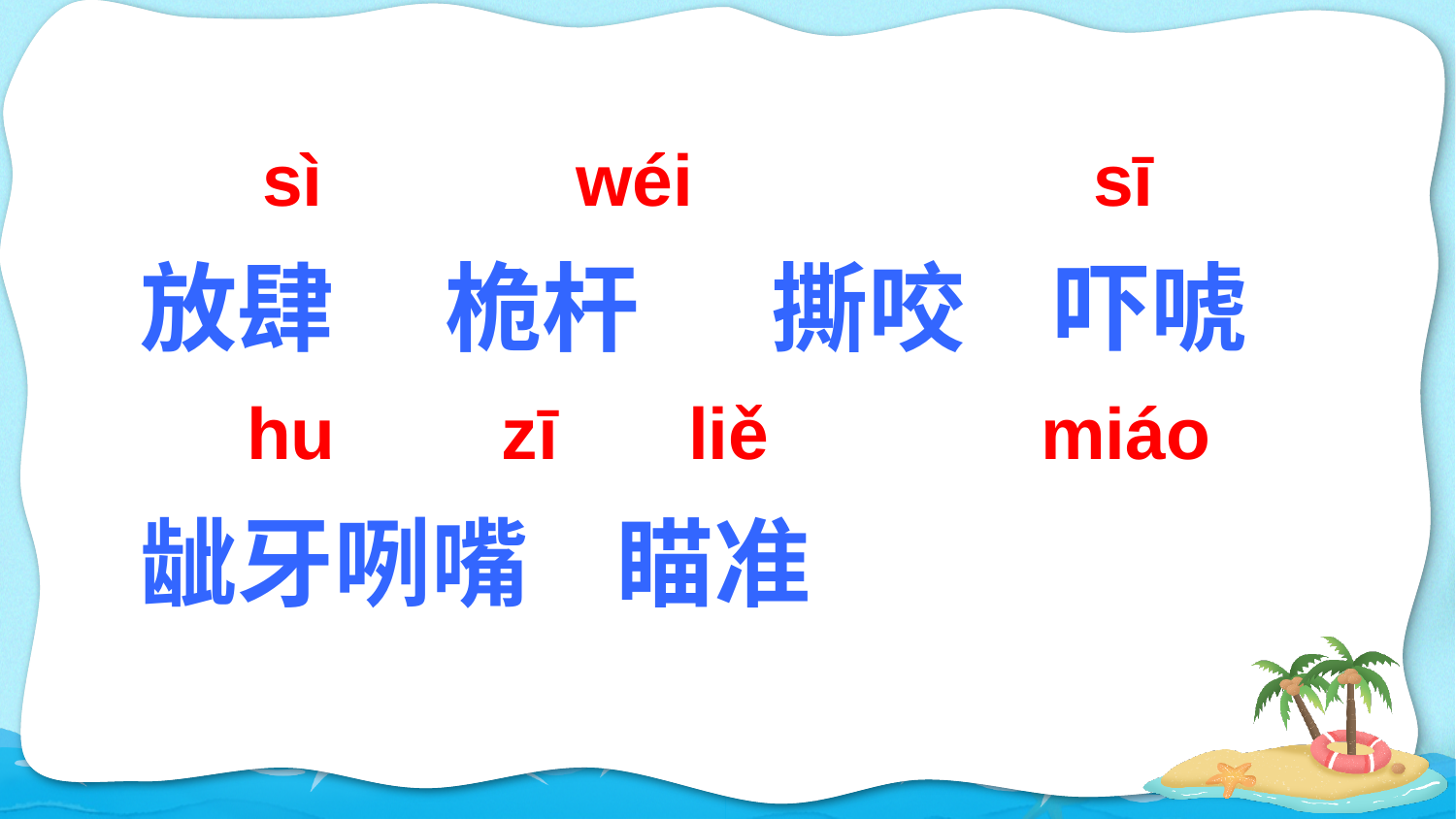

放肆     桅杆      撕咬    吓唬   龇牙咧嘴    瞄准
sì
wéi
sī
hu
zī
liě
miáo